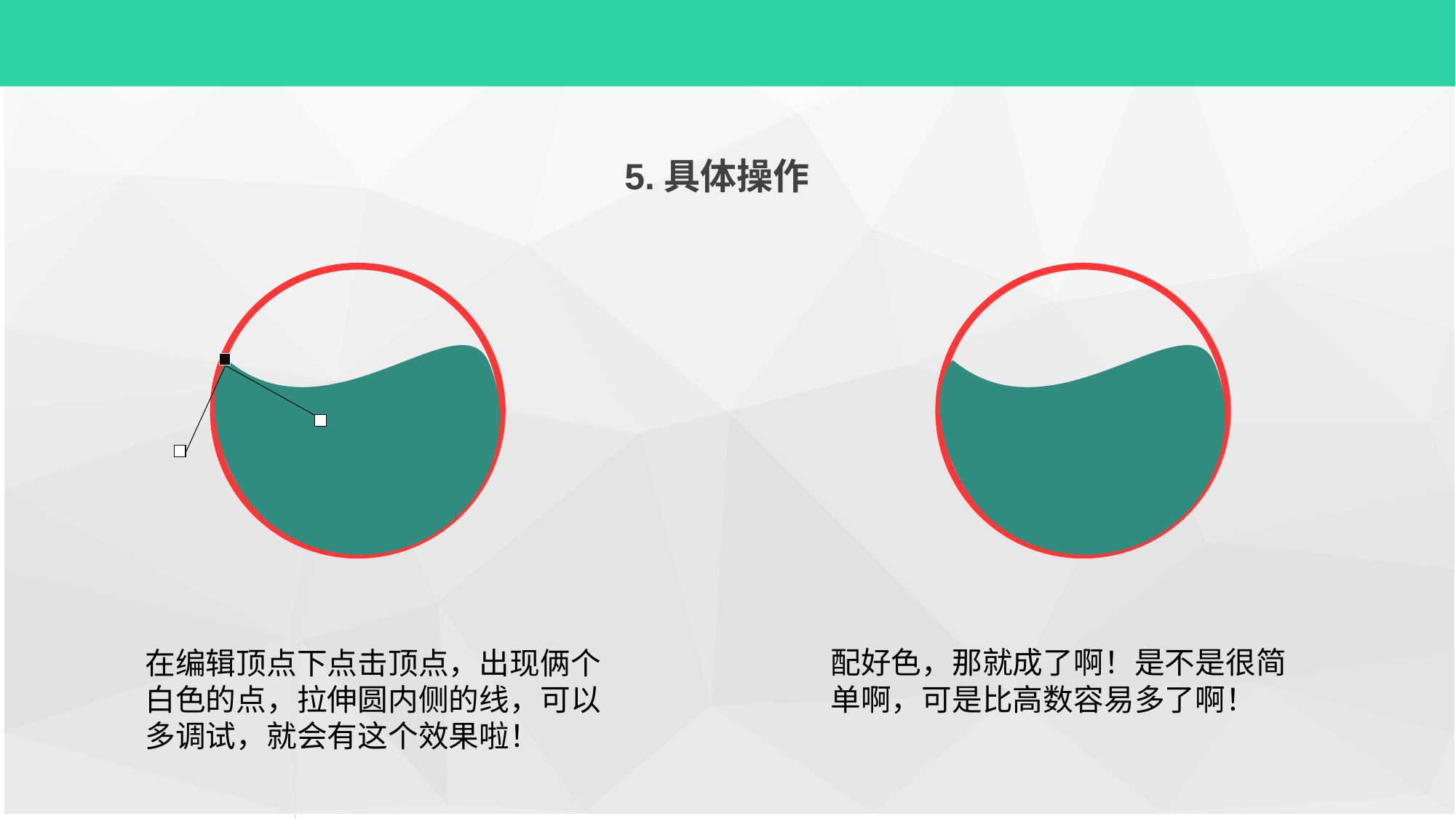

5.具体操作

在编辑顶点下点击顶点，出现俩个白色的点，拉伸圆内侧的线，可以多调试，就会有这个效果啦！
配好色，那就成了啊！是不是很简单啊，可是比高数容易多了啊！